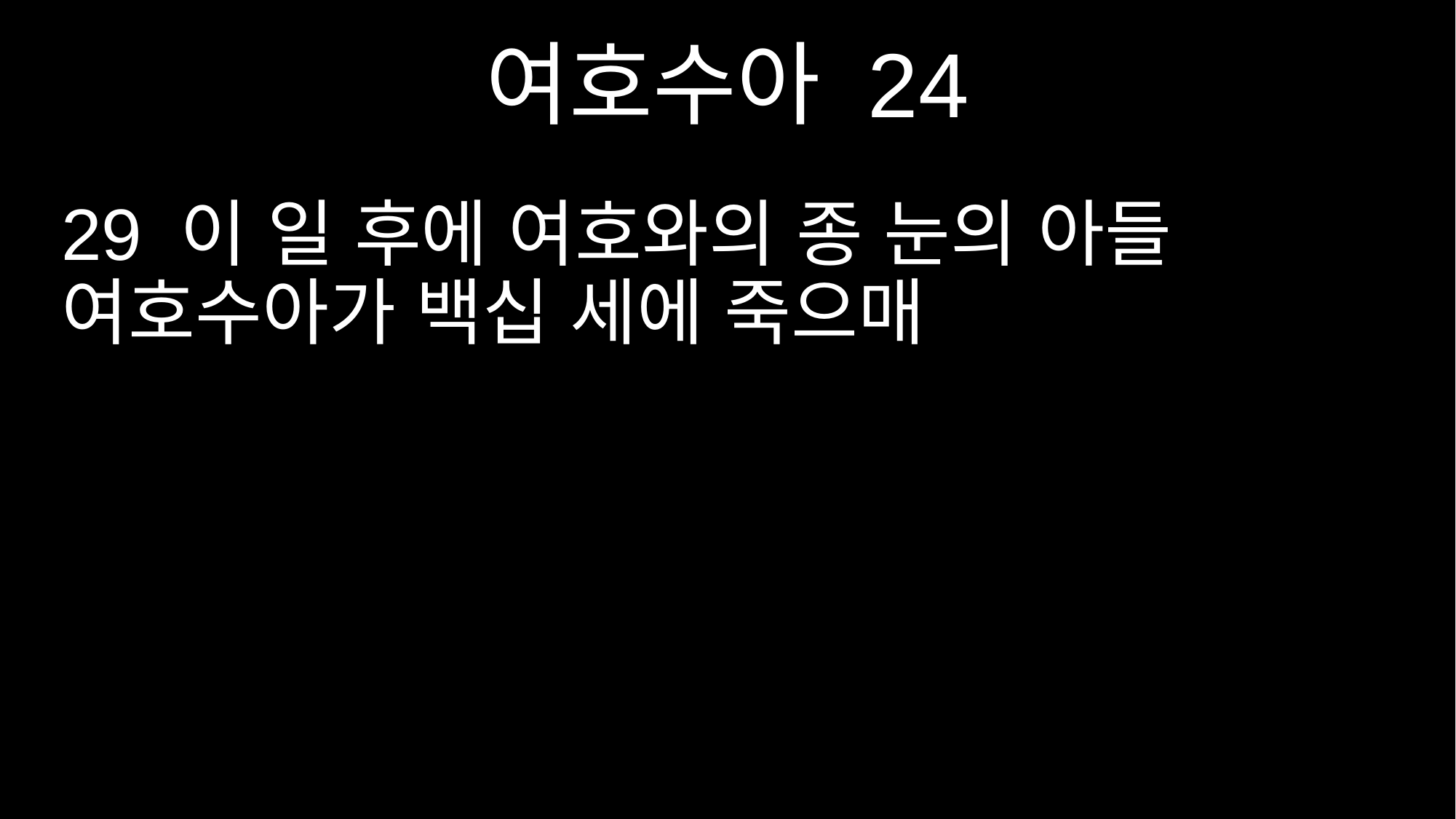

여호수아 24
29 이 일 후에 여호와의 종 눈의 아들 여호수아가 백십 세에 죽으매